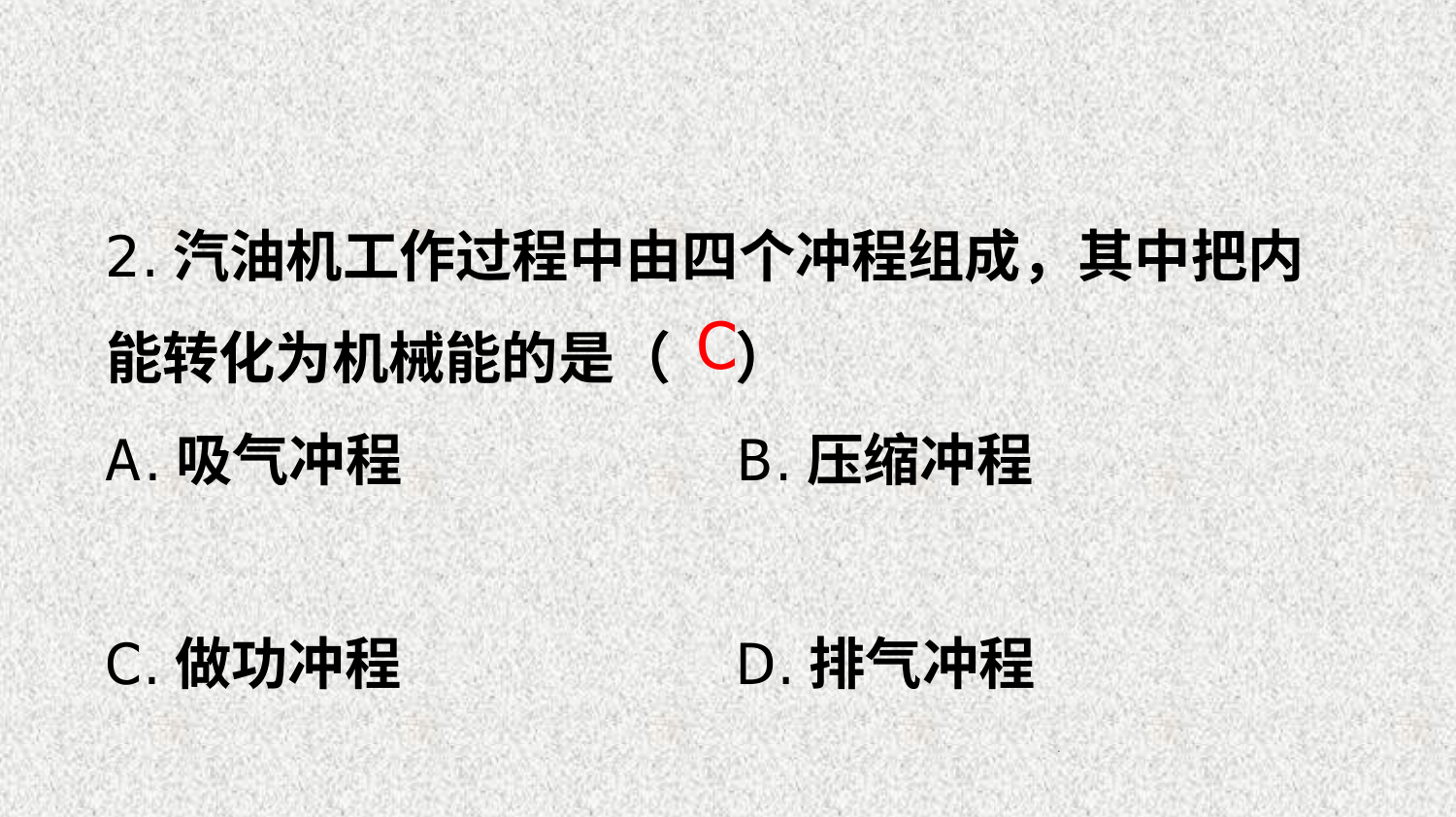

2.汽油机工作过程中由四个冲程组成，其中把内
能转化为机械能的是（     ）
A.吸气冲程                         B.压缩冲程

C.做功冲程                         D.排气冲程
C
24